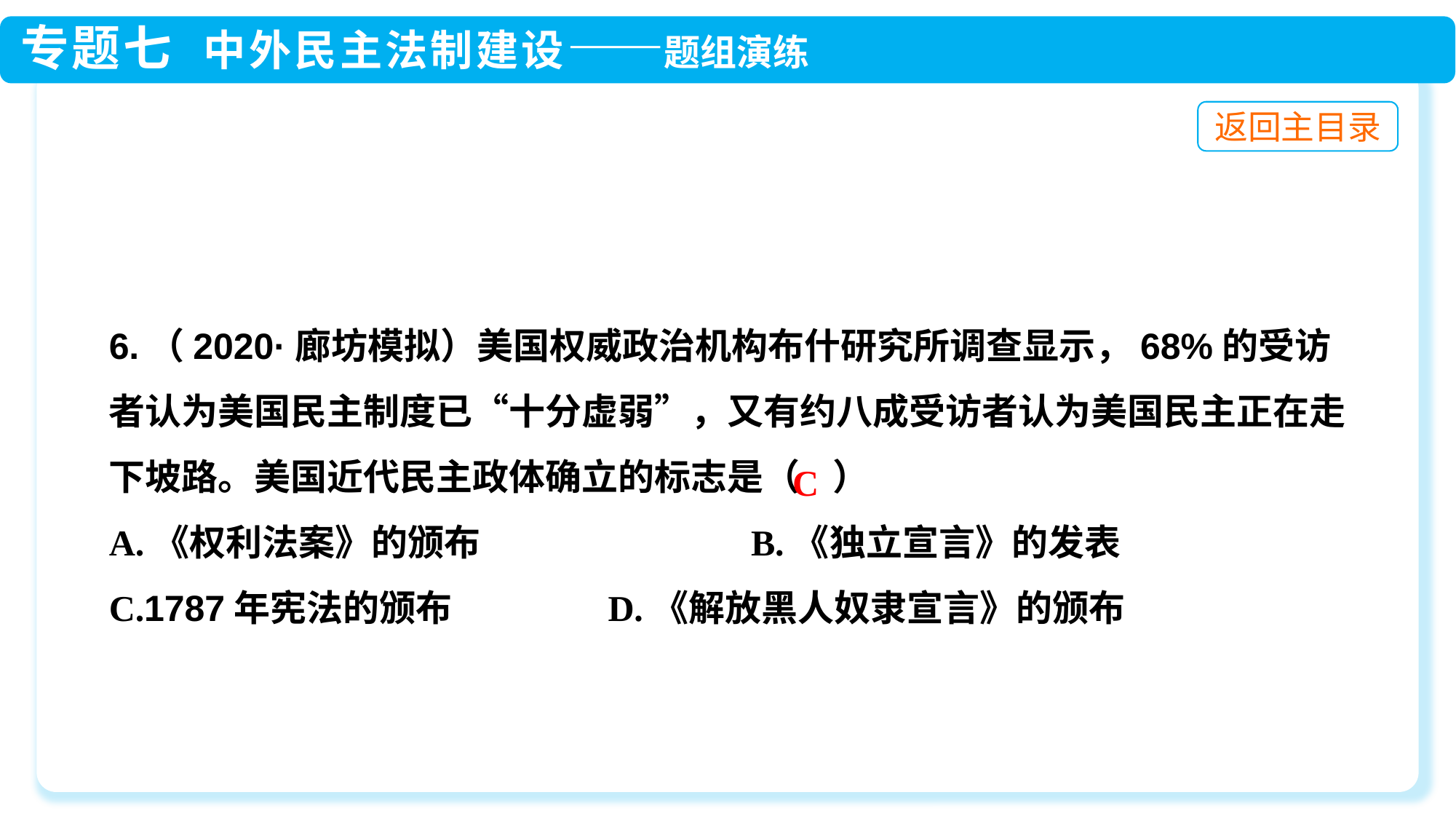

6.（2020·廊坊模拟）美国权威政治机构布什研究所调查显示，68%的受访者认为美国民主制度已“十分虚弱”，又有约八成受访者认为美国民主正在走下坡路。美国近代民主政体确立的标志是（    ）
A.《权利法案》的颁布                                B.《独立宣言》的发表
C.1787年宪法的颁布                  D.《解放黑人奴隶宣言》的颁布
C